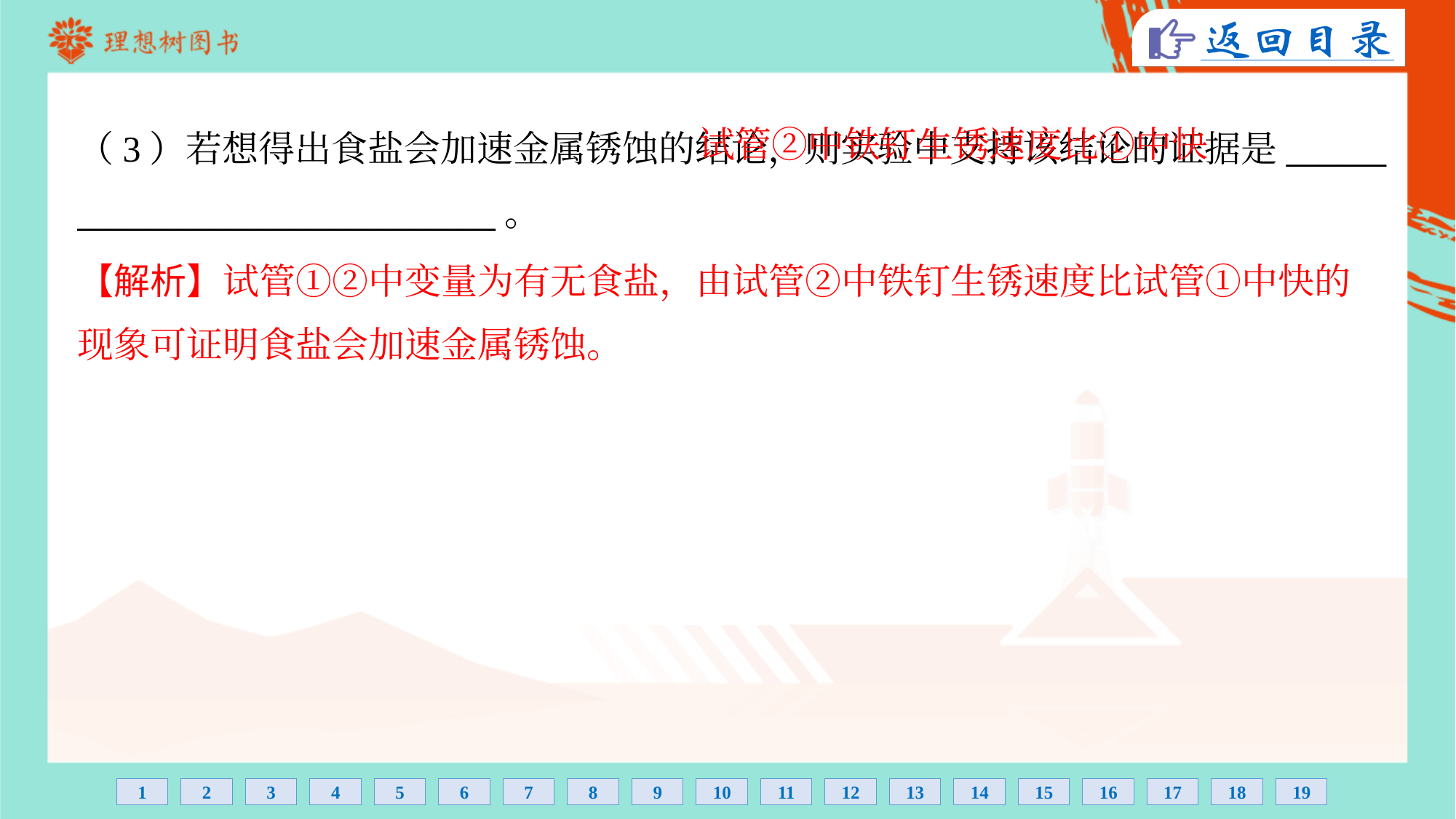

试管②中铁钉生锈速度比①中快
（3）若想得出食盐会加速金属锈蚀的结论，则实验中支持该结论的证据是______
_________________________。
【解析】试管①②中变量为有无食盐，由试管②中铁钉生锈速度比试管①中快的
现象可证明食盐会加速金属锈蚀。